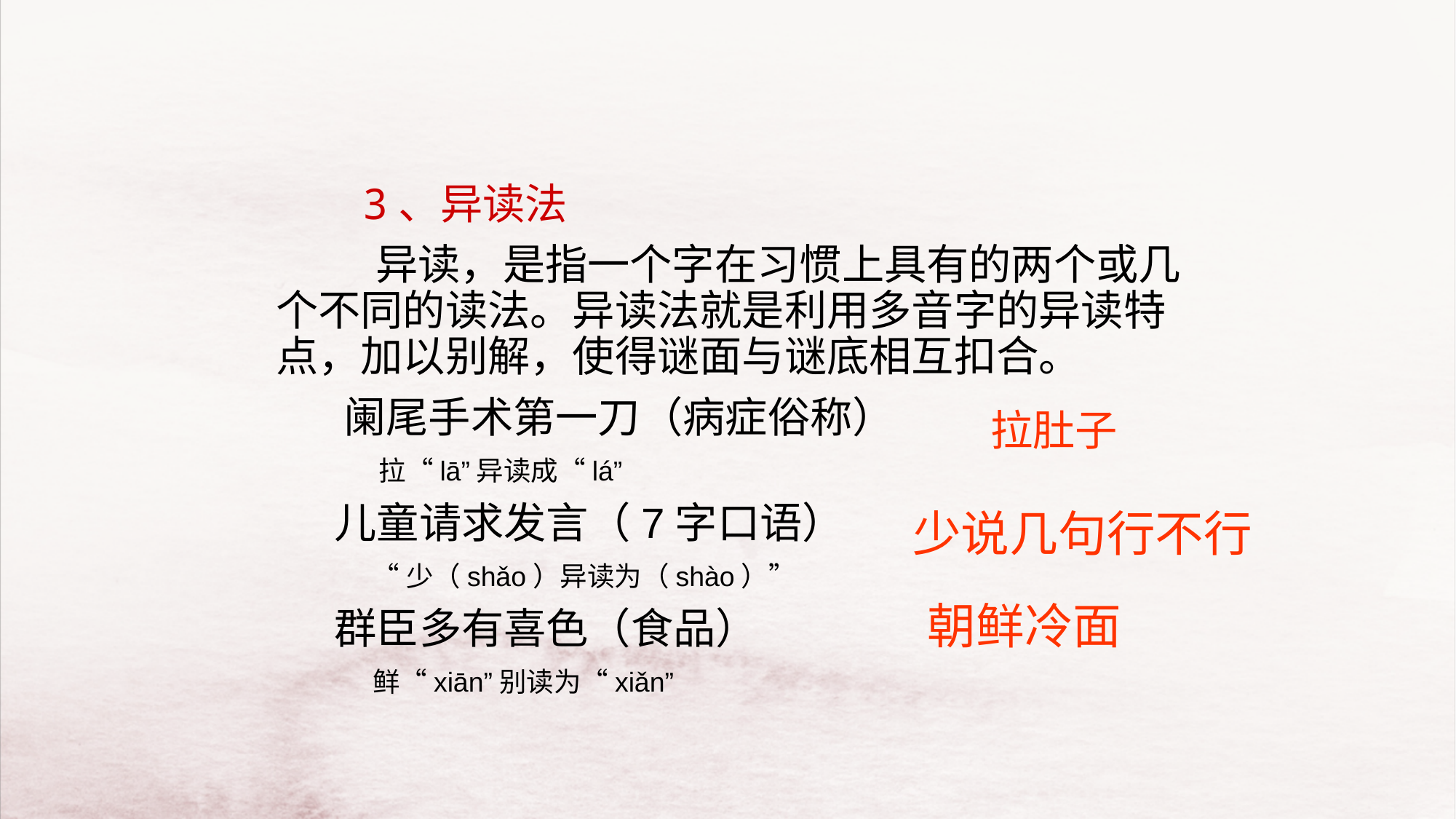

3、异读法
　　　异读，是指一个字在习惯上具有的两个或几个不同的读法。异读法就是利用多音字的异读特点，加以别解，使得谜面与谜底相互扣合。
         阑尾手术第一刀（病症俗称）
                    拉“lā”异读成“lá”
        儿童请求发言（7字口语）
                    “少（shǎo）异读为（shào）”
        群臣多有喜色（食品）
                   鲜“xiān”别读为“xiǎn”

拉肚子
少说几句行不行

朝鲜冷面